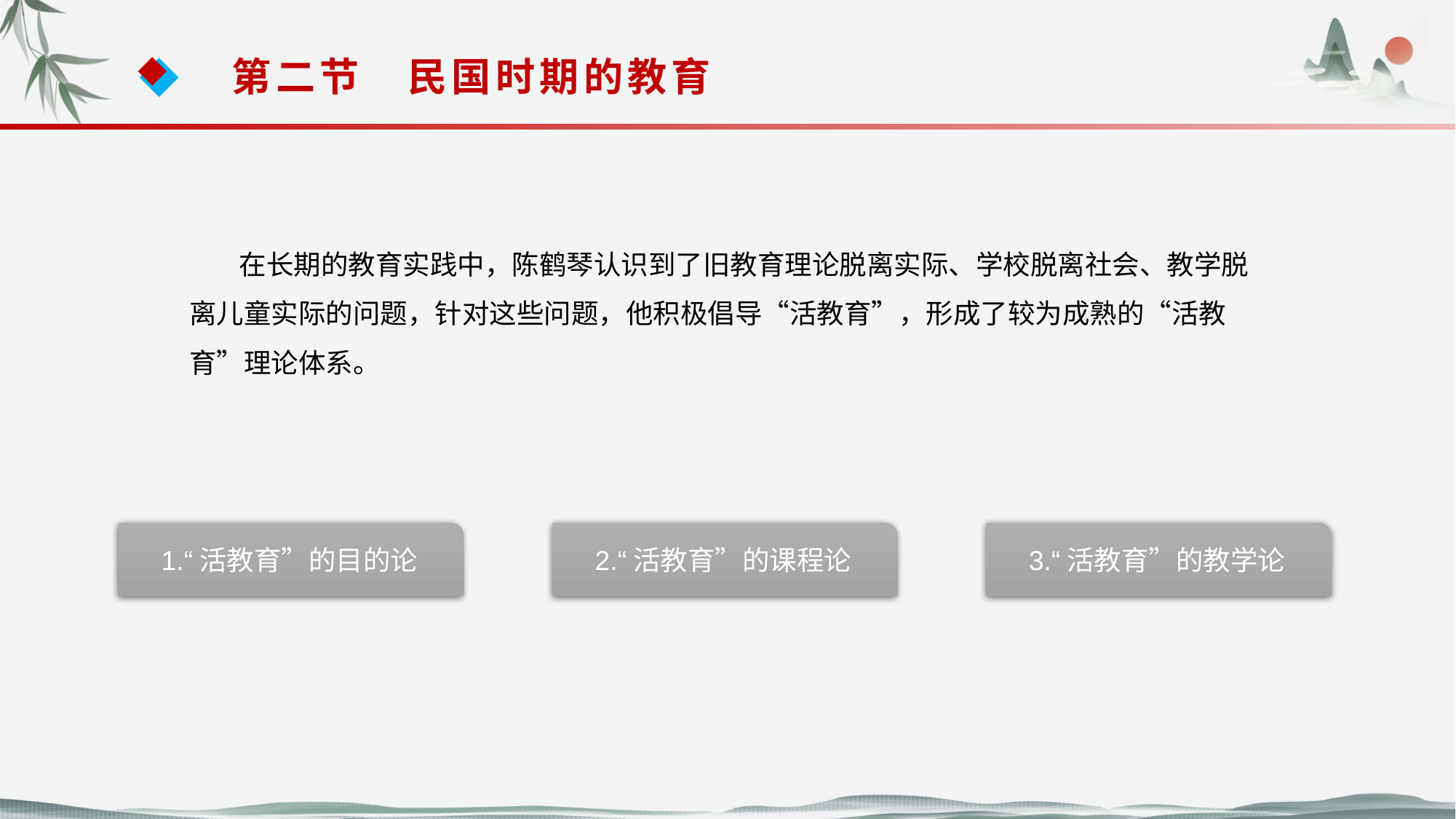

第二节　民国时期的教育

       在长期的教育实践中，陈鹤琴认识到了旧教育理论脱离实际、学校脱离社会、教学脱离儿童实际的问题，针对这些问题，他积极倡导“活教育”，形成了较为成熟的“活教育”理论体系。
1.“活教育”的目的论
2.“活教育”的课程论
3.“活教育”的教学论